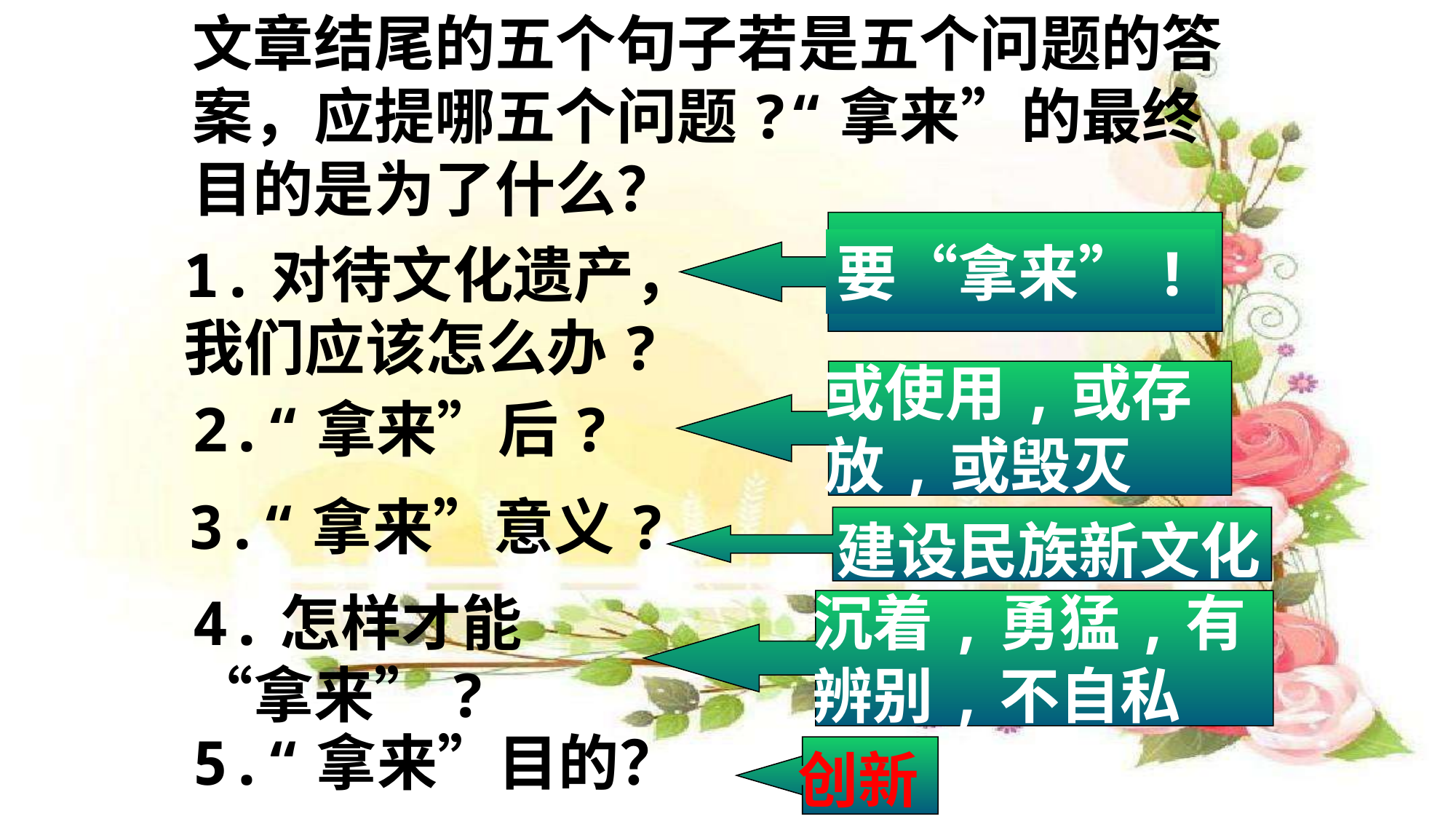

文章结尾的五个句子若是五个问题的答案，应提哪五个问题?“拿来”的最终目的是为了什么？

要“拿来”!
1.对待文化遗产，我们应该怎么办?
或使用,或存放,或毁灭

2.“拿来”后?
3.“拿来”意义?

建设民族新文化
4.怎样才能“拿来”?

沉着,勇猛,有辨别,不自私
5.“拿来”目的？

创新